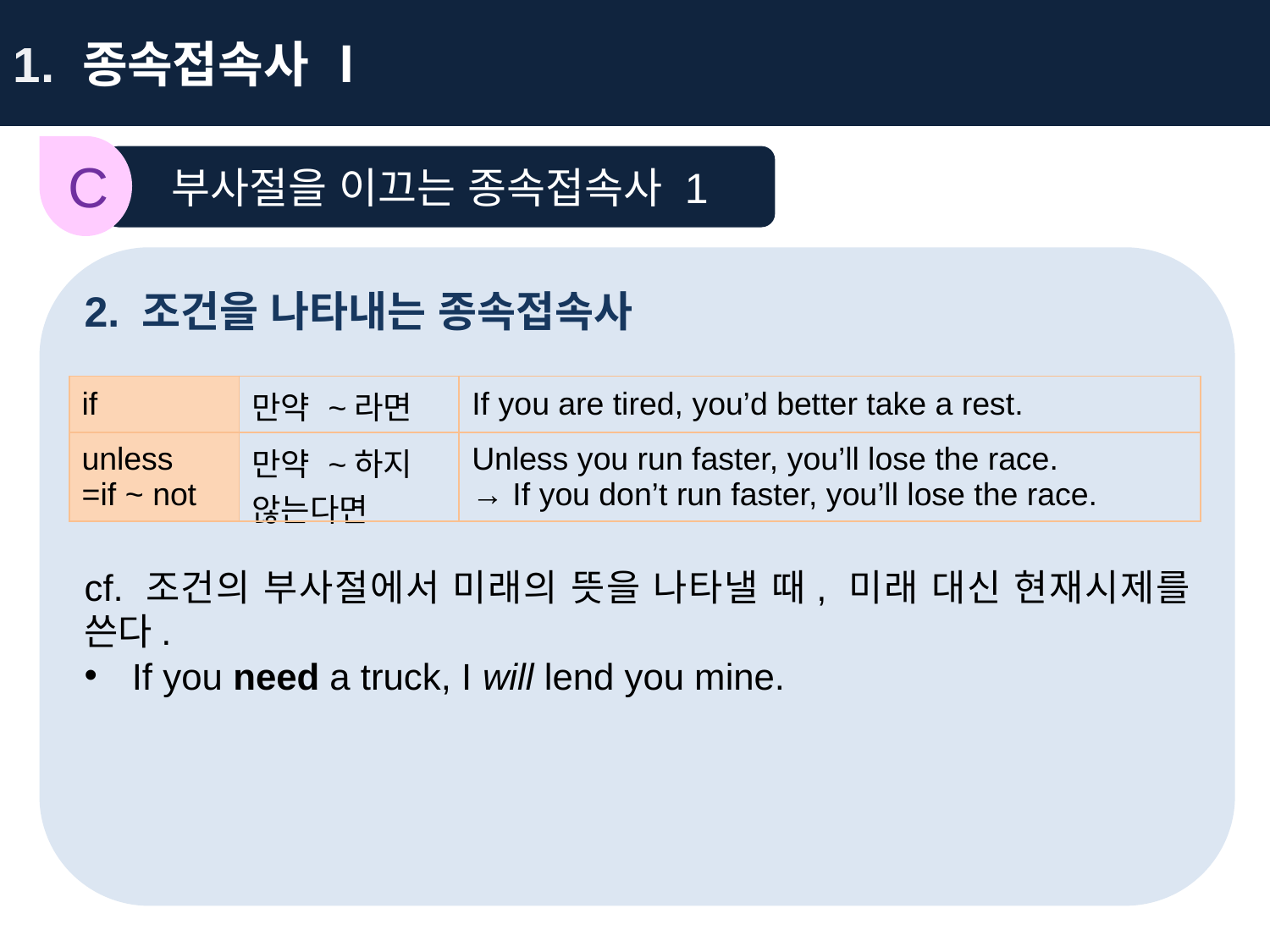

1. 종속접속사 Ⅰ

C
부사절을 이끄는 종속접속사 1
2. 조건을 나타내는 종속접속사

cf. 조건의 부사절에서 미래의 뜻을 나타낼 때, 미래 대신 현재시제를 쓴다.
If you need a truck, I will lend you mine.

| if | 만약 ~라면 | If you are tired, you’d better take a rest. |
| --- | --- | --- |
| unless =if ~ not | 만약 ~하지 않는다면 | Unless you run faster, you’ll lose the race. → If you don’t run faster, you’ll lose the race. |